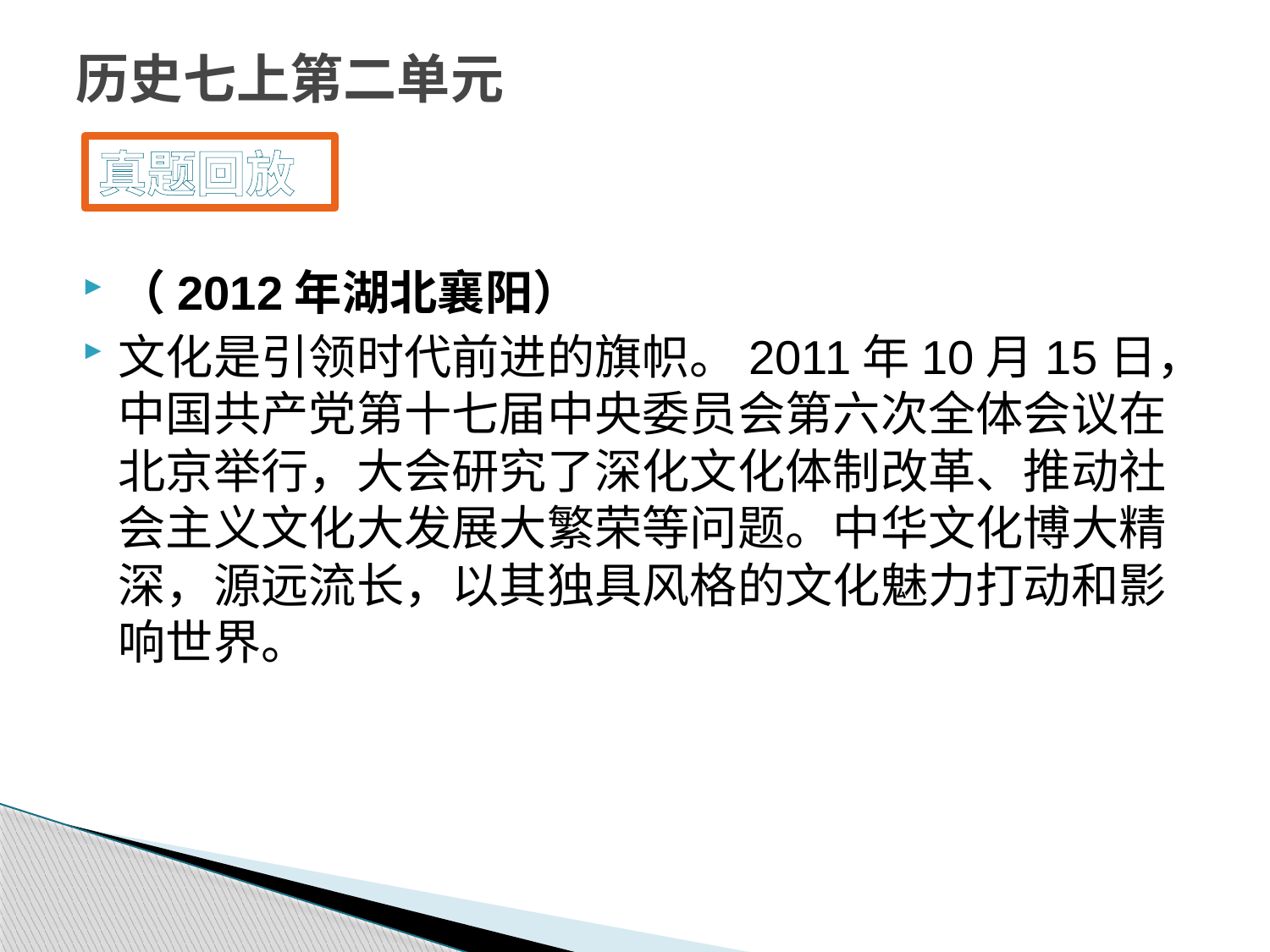

# 历史七上第二单元
真题回放
（2012年湖北襄阳）
文化是引领时代前进的旗帜。2011年10月15日，中国共产党第十七届中央委员会第六次全体会议在北京举行，大会研究了深化文化体制改革、推动社会主义文化大发展大繁荣等问题。中华文化博大精深，源远流长，以其独具风格的文化魅力打动和影响世界。